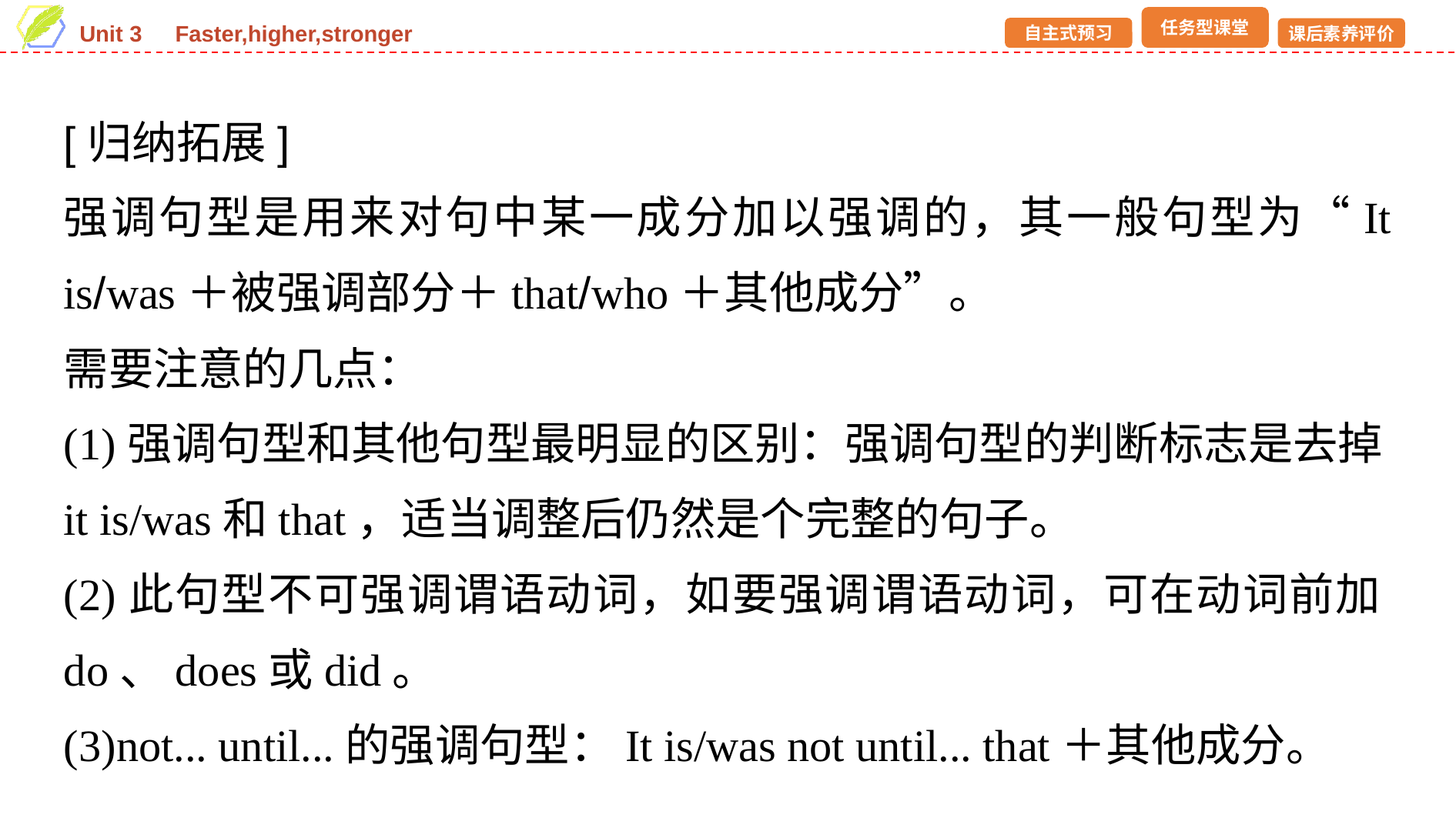

[归纳拓展]
强调句型是用来对句中某一成分加以强调的，其一般句型为“It is/was＋被强调部分＋that/who＋其他成分”。
需要注意的几点：
(1)强调句型和其他句型最明显的区别：强调句型的判断标志是去掉it is/was和that，适当调整后仍然是个完整的句子。
(2)此句型不可强调谓语动词，如要强调谓语动词，可在动词前加do、does或did。
(3)not... until...的强调句型：It is/was not until... that＋其他成分。